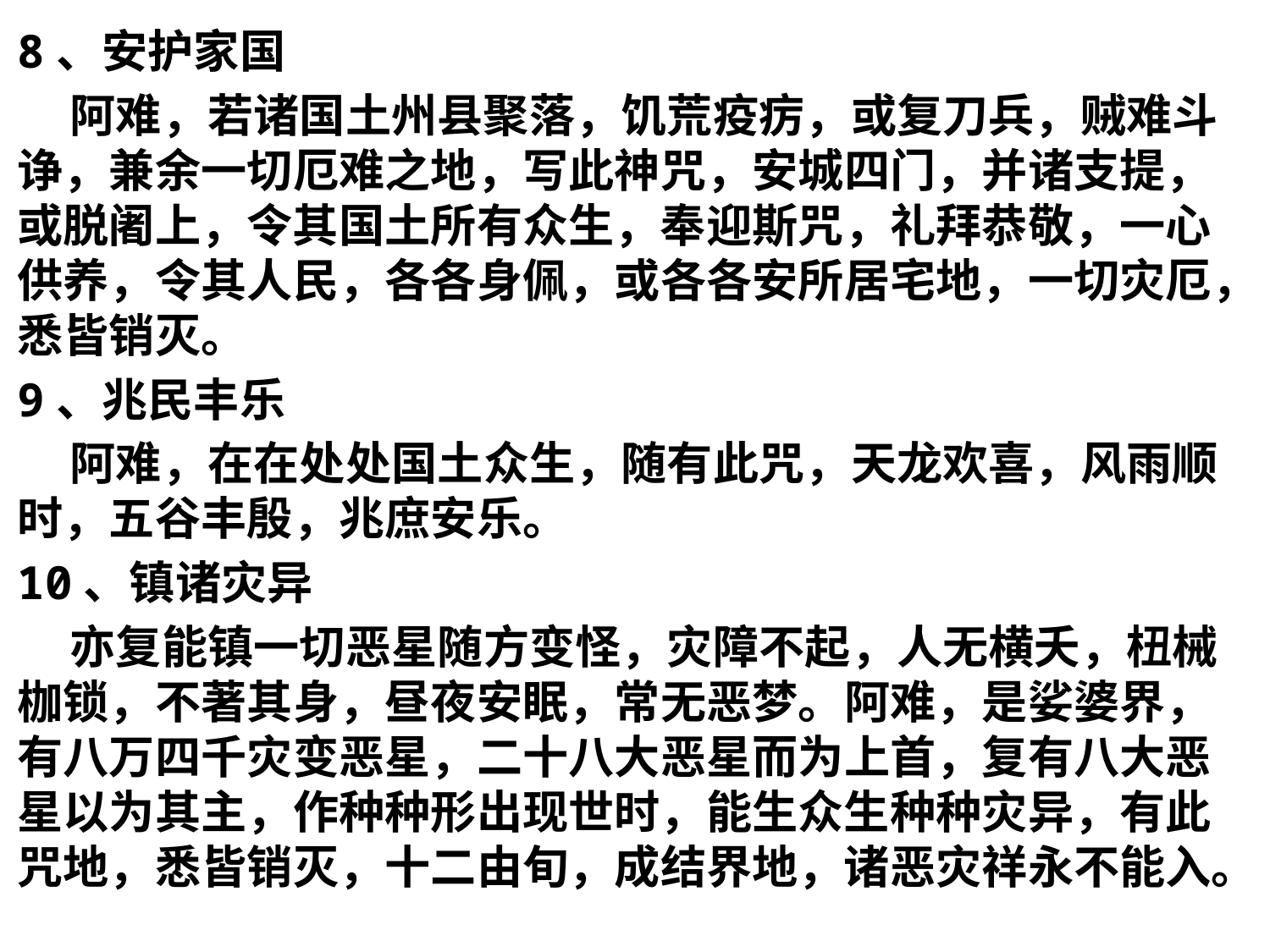

8、安护家国
    阿难，若诸国土州县聚落，饥荒疫疠，或复刀兵，贼难斗诤，兼余一切厄难之地，写此神咒，安城四门，并诸支提，或脱阇上，令其国土所有众生，奉迎斯咒，礼拜恭敬，一心供养，令其人民，各各身佩，或各各安所居宅地，一切灾厄，悉皆销灭。
9、兆民丰乐
    阿难，在在处处国土众生，随有此咒，天龙欢喜，风雨顺时，五谷丰殷，兆庶安乐。
10、镇诸灾异
    亦复能镇一切恶星随方变怪，灾障不起，人无横夭，杻械枷锁，不著其身，昼夜安眠，常无恶梦。阿难，是娑婆界，有八万四千灾变恶星，二十八大恶星而为上首，复有八大恶星以为其主，作种种形出现世时，能生众生种种灾异，有此咒地，悉皆销灭，十二由旬，成结界地，诸恶灾祥永不能入。